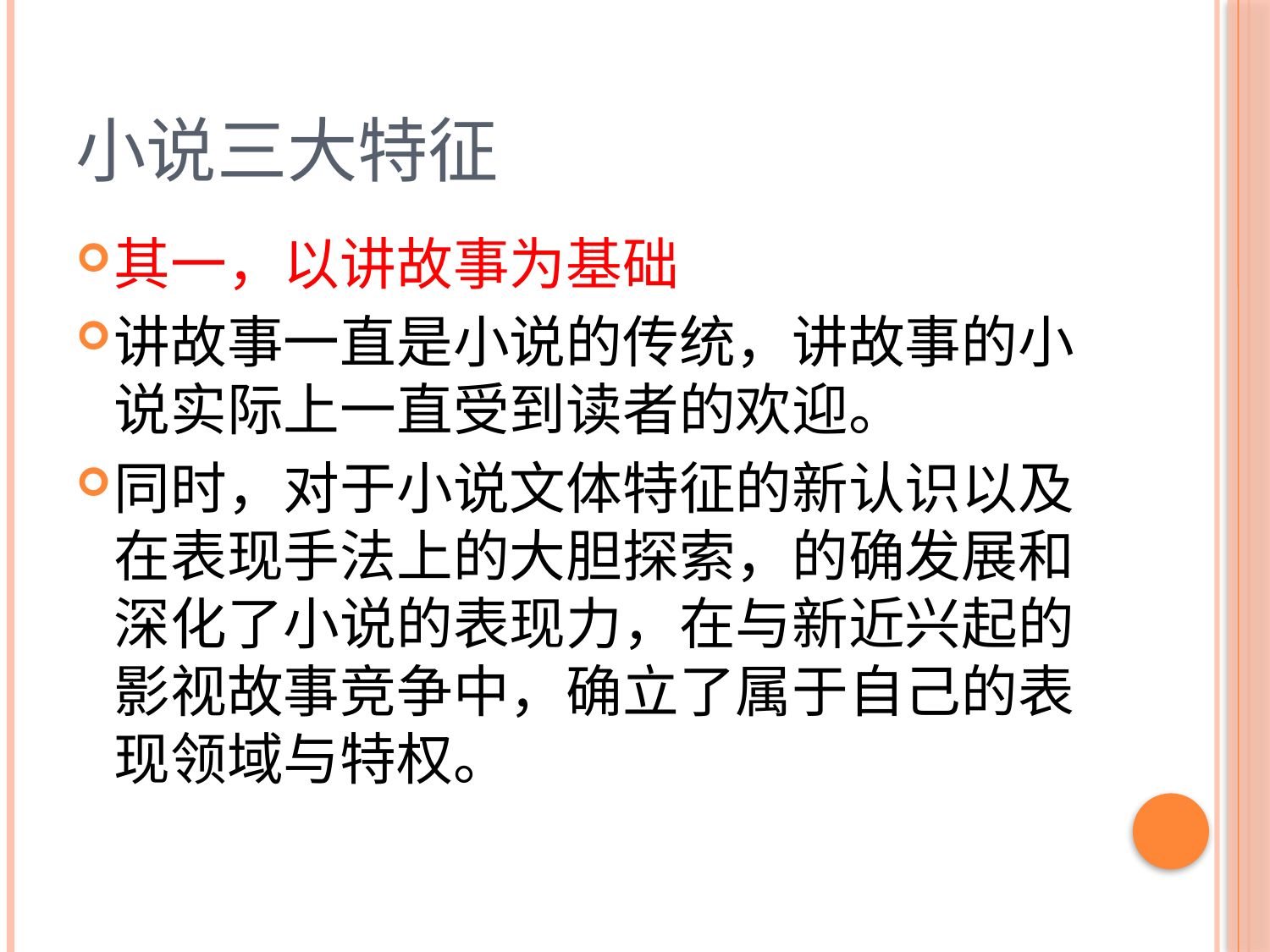

# 小说三大特征
其一，以讲故事为基础
讲故事一直是小说的传统，讲故事的小说实际上一直受到读者的欢迎。
同时，对于小说文体特征的新认识以及在表现手法上的大胆探索，的确发展和深化了小说的表现力，在与新近兴起的影视故事竞争中，确立了属于自己的表现领域与特权。